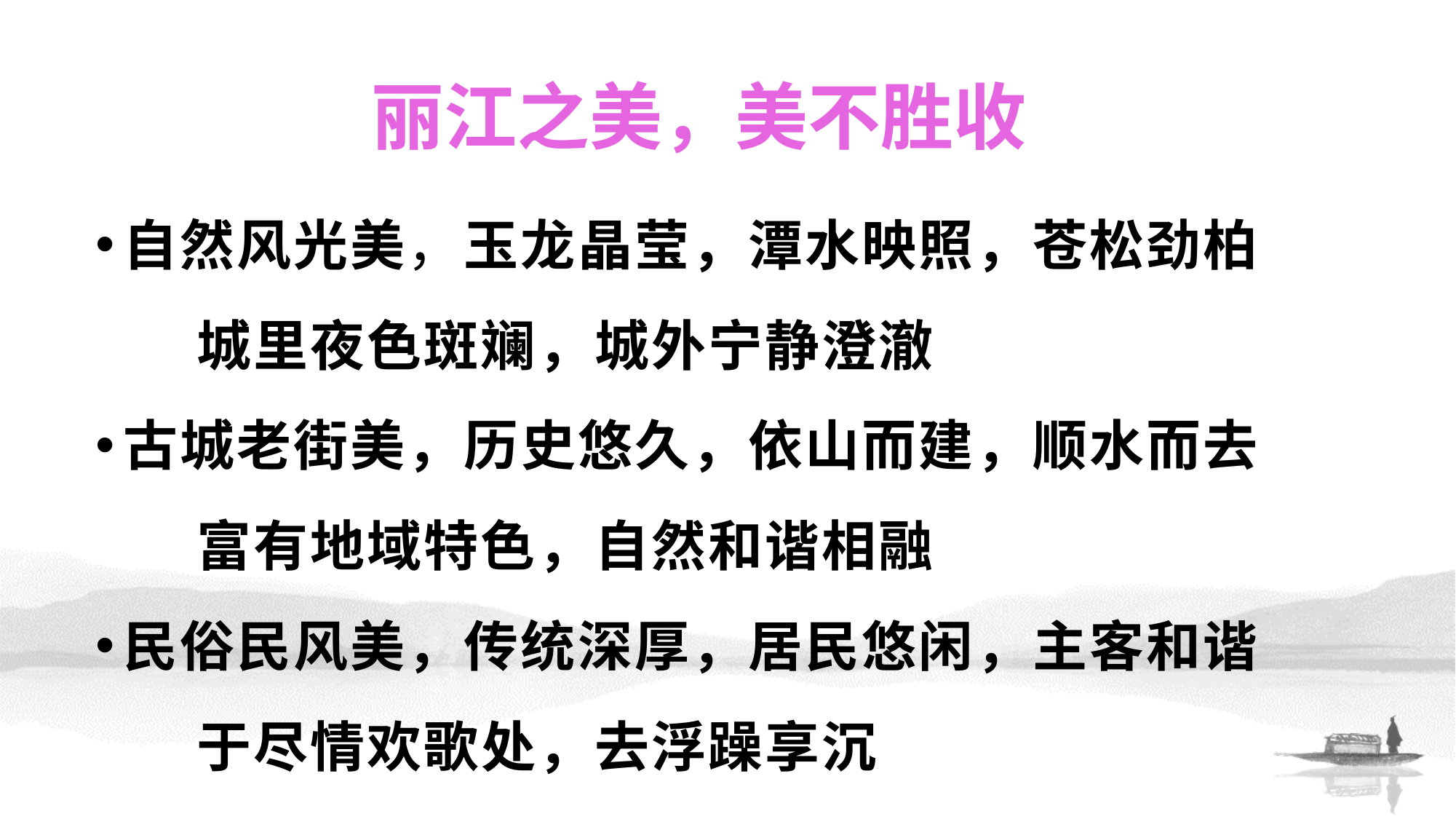

丽江之美，美不胜收
自然风光美，玉龙晶莹，潭水映照，苍松劲柏
      城里夜色斑斓，城外宁静澄澈
古城老街美，历史悠久，依山而建，顺水而去
      富有地域特色，自然和谐相融
民俗民风美，传统深厚，居民悠闲，主客和谐
      于尽情欢歌处，去浮躁享沉